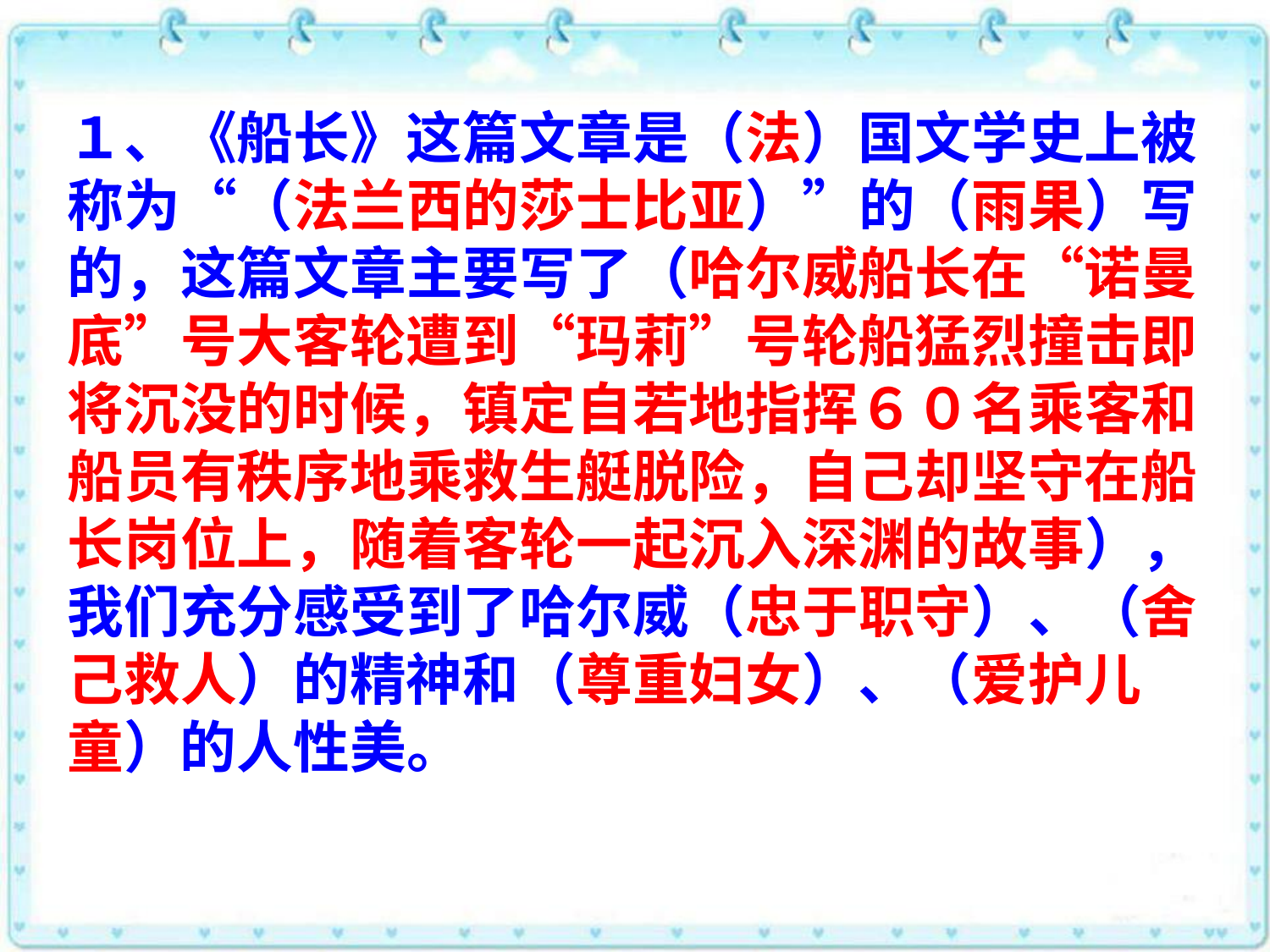

１、《船长》这篇文章是（法）国文学史上被称为“（法兰西的莎士比亚）”的（雨果）写的，这篇文章主要写了（哈尔威船长在“诺曼底”号大客轮遭到“玛莉”号轮船猛烈撞击即将沉没的时候，镇定自若地指挥６０名乘客和船员有秩序地乘救生艇脱险，自己却坚守在船长岗位上，随着客轮一起沉入深渊的故事），我们充分感受到了哈尔威（忠于职守）、（舍己救人）的精神和（尊重妇女）、（爱护儿童）的人性美。